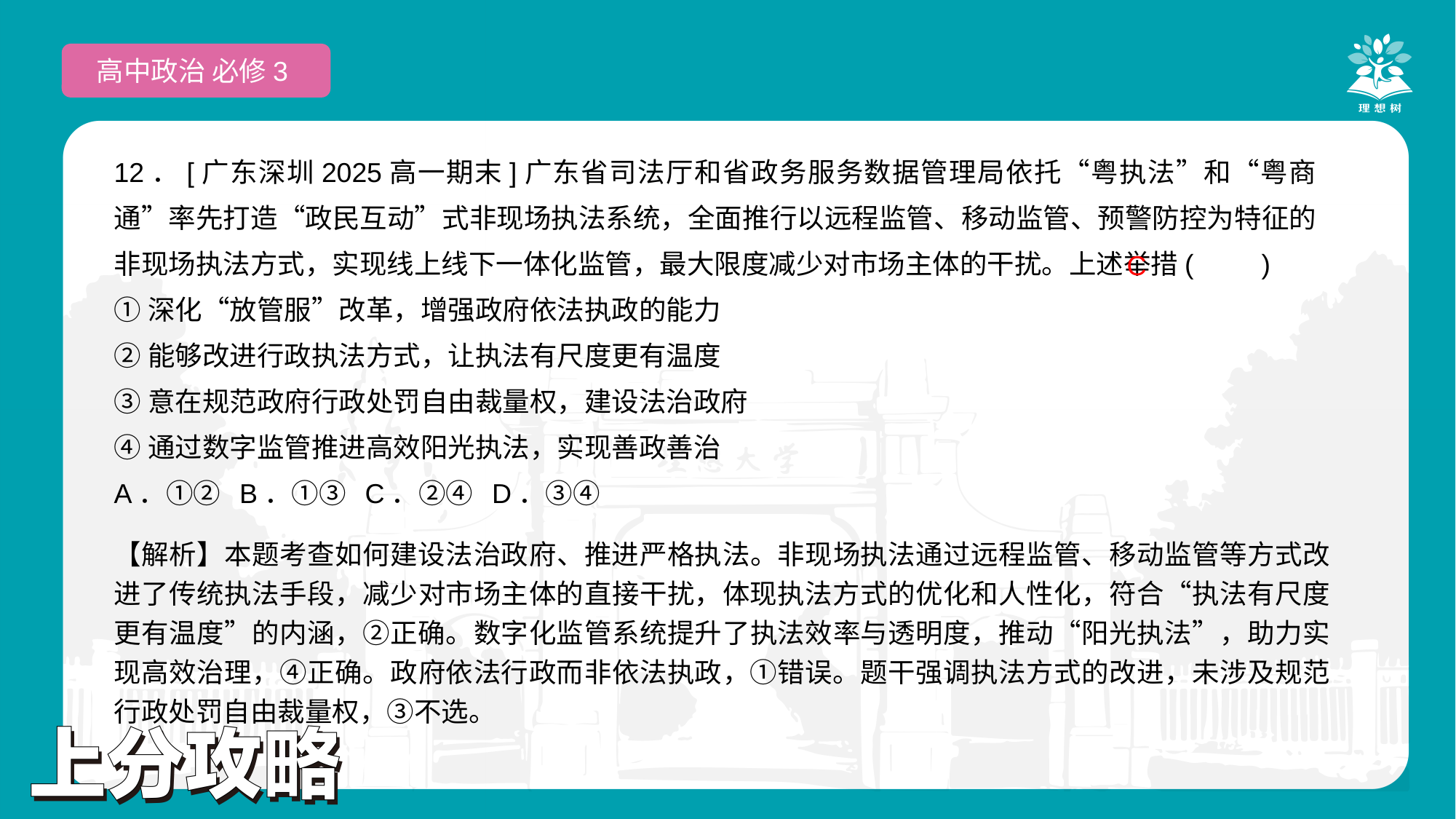

高中政治 必修3
12．[广东深圳2025高一期末]广东省司法厅和省政务服务数据管理局依托“粤执法”和“粤商通”率先打造“政民互动”式非现场执法系统，全面推行以远程监管、移动监管、预警防控为特征的非现场执法方式，实现线上线下一体化监管，最大限度减少对市场主体的干扰。上述举措(　　)
①深化“放管服”改革，增强政府依法执政的能力
②能够改进行政执法方式，让执法有尺度更有温度
③意在规范政府行政处罚自由裁量权，建设法治政府
④通过数字监管推进高效阳光执法，实现善政善治
A．①②  B．①③  C．②④  D．③④
C
【解析】本题考查如何建设法治政府、推进严格执法。非现场执法通过远程监管、移动监管等方式改进了传统执法手段，减少对市场主体的直接干扰，体现执法方式的优化和人性化，符合“执法有尺度更有温度”的内涵，②正确。数字化监管系统提升了执法效率与透明度，推动“阳光执法”，助力实现高效治理，④正确。政府依法行政而非依法执政，①错误。题干强调执法方式的改进，未涉及规范行政处罚自由裁量权，③不选。